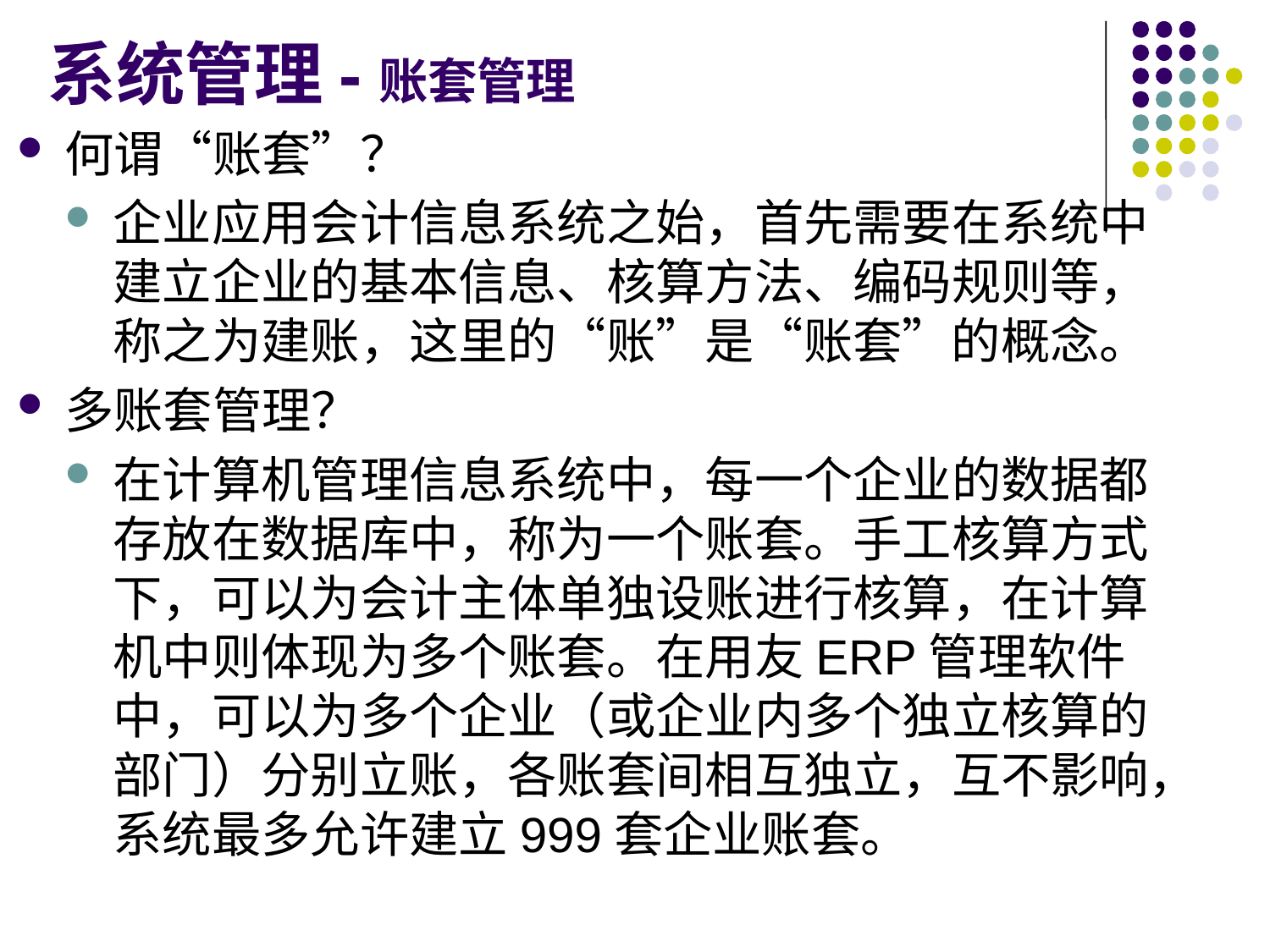

# 系统管理-账套管理
何谓“账套”？
企业应用会计信息系统之始，首先需要在系统中建立企业的基本信息、核算方法、编码规则等，称之为建账，这里的“账”是“账套”的概念。
多账套管理？
在计算机管理信息系统中，每一个企业的数据都存放在数据库中，称为一个账套。手工核算方式下，可以为会计主体单独设账进行核算，在计算机中则体现为多个账套。在用友ERP管理软件中，可以为多个企业（或企业内多个独立核算的部门）分别立账，各账套间相互独立，互不影响，系统最多允许建立999套企业账套。